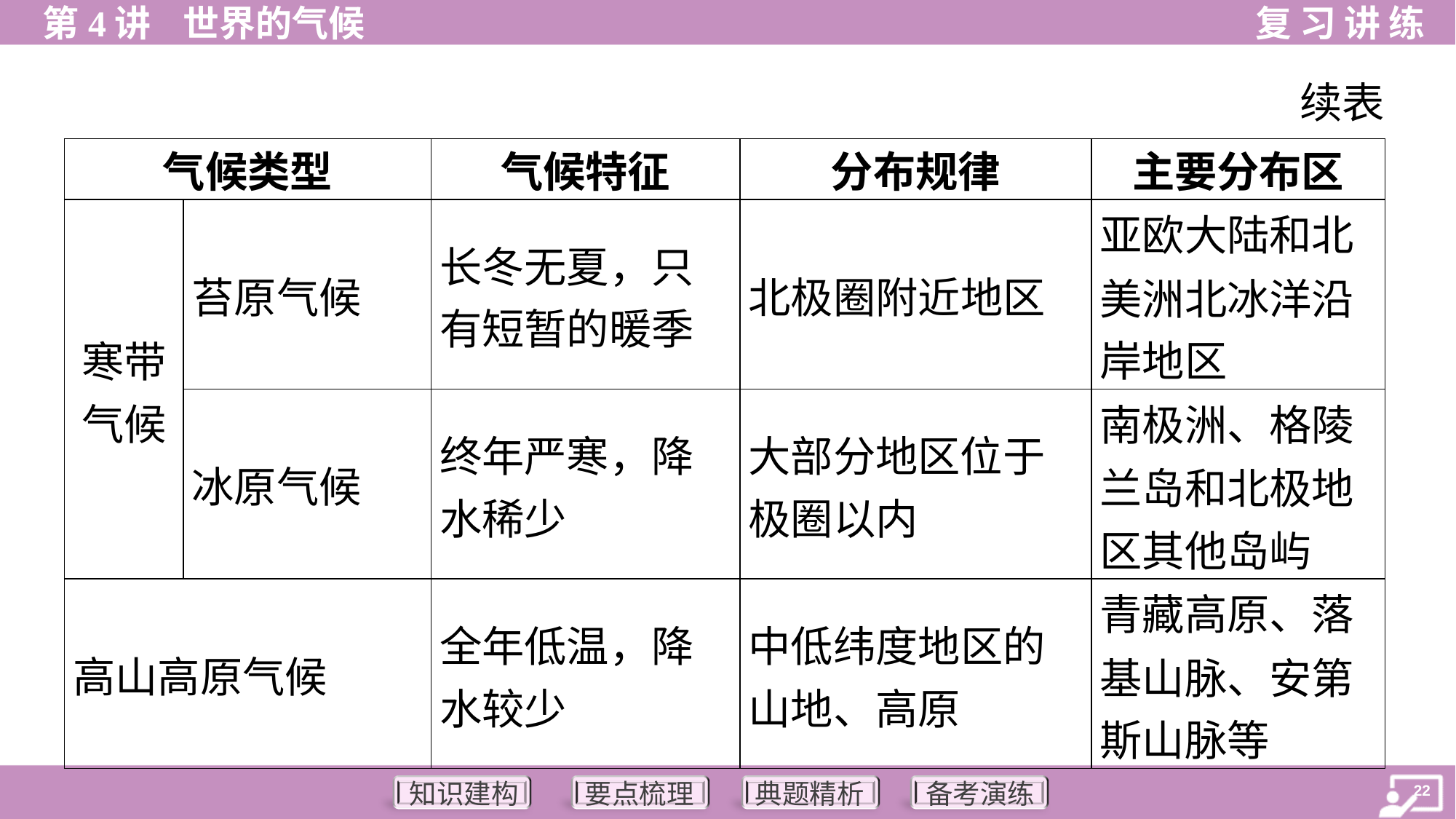

续表
| 气候类型 |  | 气候特征 | 分布规律 | 主要分布区 |
| --- | --- | --- | --- | --- |
| 寒带 气候 | 苔原气候 | 长冬无夏，只 有短暂的暖季 | 北极圈附近地区 | 亚欧大陆和北 美洲北冰洋沿 岸地区 |
|  | 冰原气候 | 终年严寒，降 水稀少 | 大部分地区位于 极圈以内 | 南极洲、格陵 兰岛和北极地 区其他岛屿 |
| 高山高原气候 |  | 全年低温，降 水较少 | 中低纬度地区的 山地、高原 | 青藏高原、落 基山脉、安第 斯山脉等 |